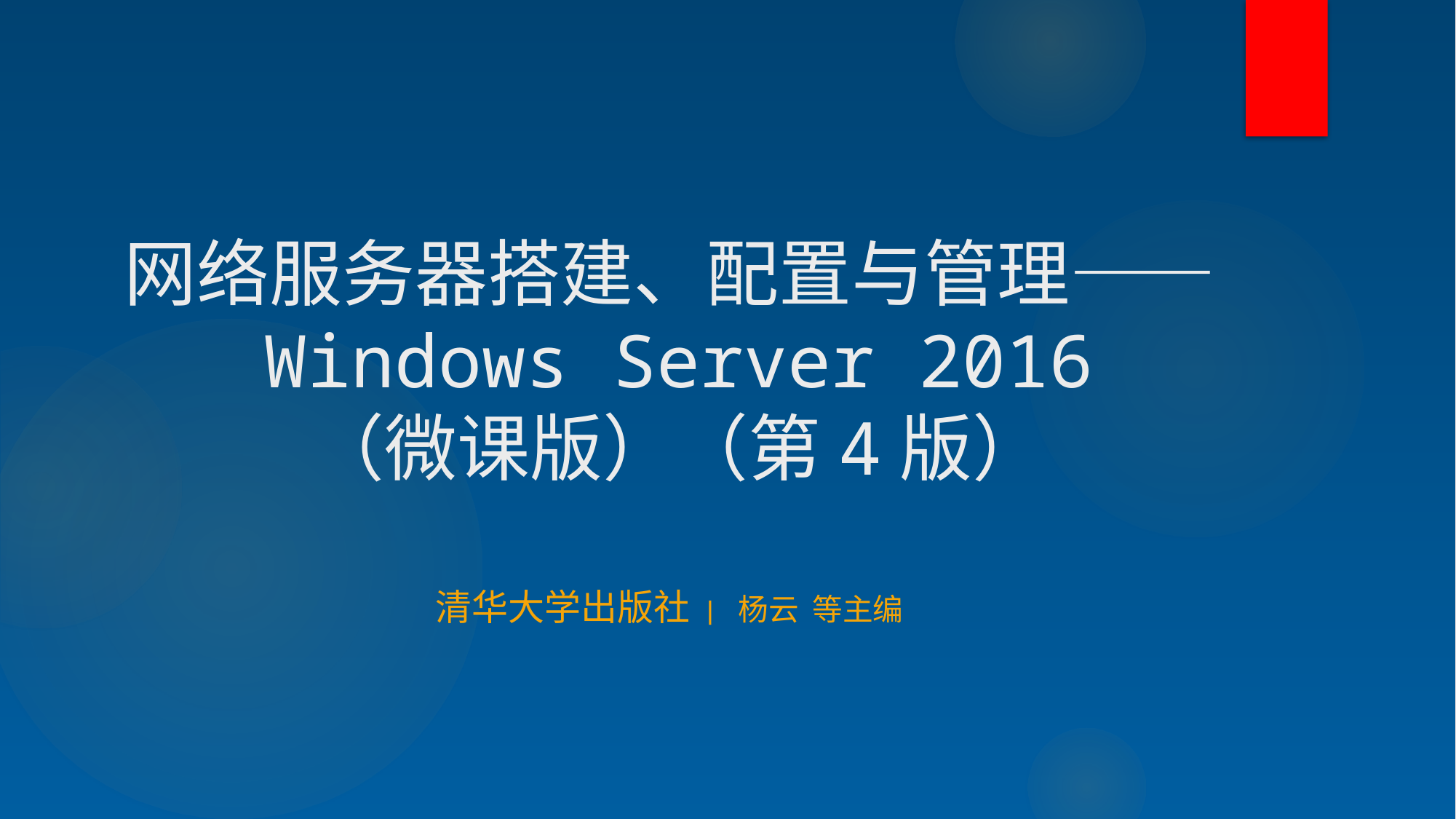

# 网络服务器搭建、配置与管理——Windows Server 2016 （微课版）（第4版）
清华大学出版社 |  杨云  等主编